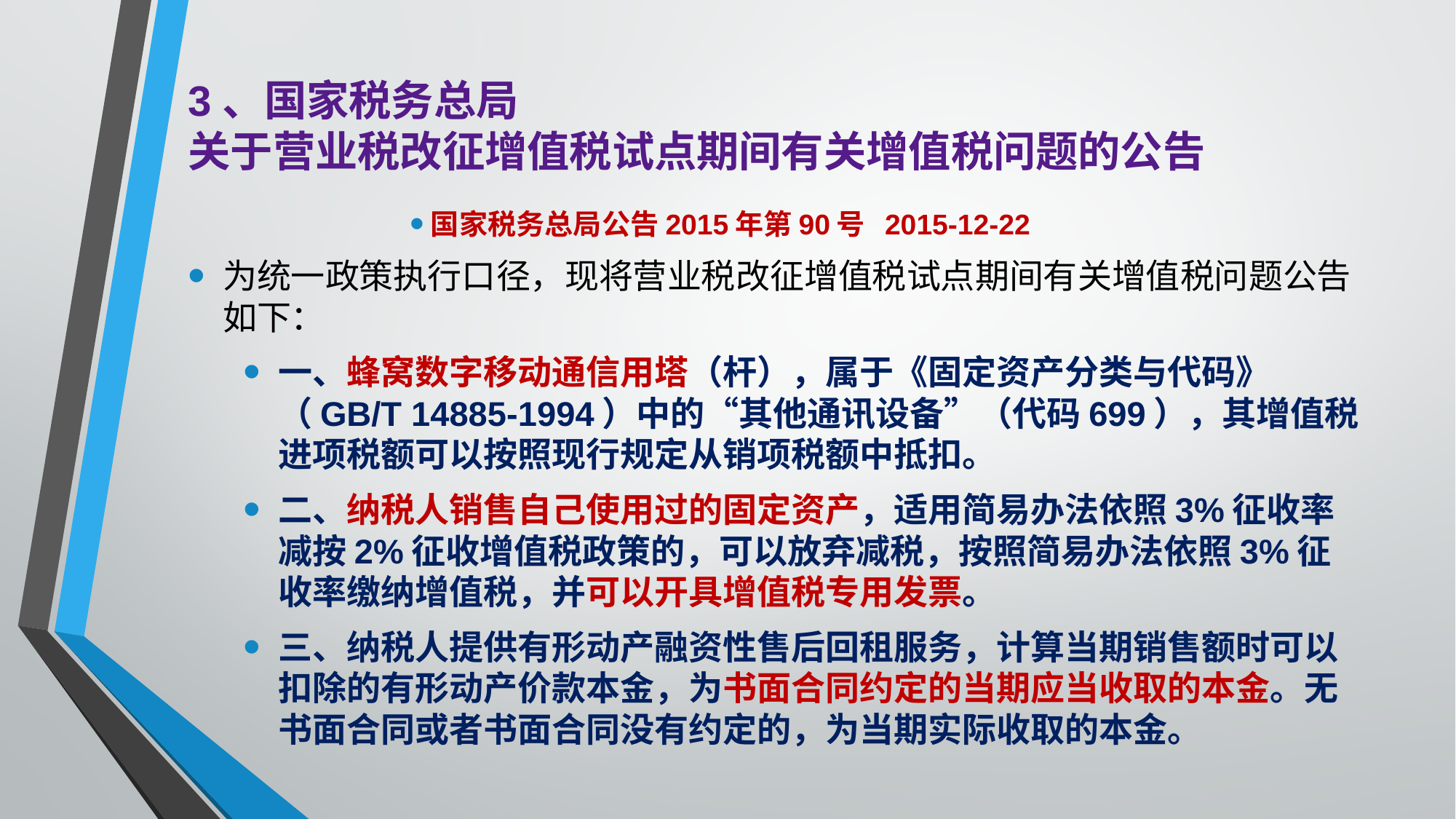

# 3、国家税务总局 关于营业税改征增值税试点期间有关增值税问题的公告
国家税务总局公告2015年第90号  2015-12-22
为统一政策执行口径，现将营业税改征增值税试点期间有关增值税问题公告如下：
一、蜂窝数字移动通信用塔（杆），属于《固定资产分类与代码》（GB/T 14885-1994）中的“其他通讯设备”（代码699），其增值税进项税额可以按照现行规定从销项税额中抵扣。
二、纳税人销售自己使用过的固定资产，适用简易办法依照3%征收率减按2%征收增值税政策的，可以放弃减税，按照简易办法依照3%征收率缴纳增值税，并可以开具增值税专用发票。
三、纳税人提供有形动产融资性售后回租服务，计算当期销售额时可以扣除的有形动产价款本金，为书面合同约定的当期应当收取的本金。无书面合同或者书面合同没有约定的，为当期实际收取的本金。